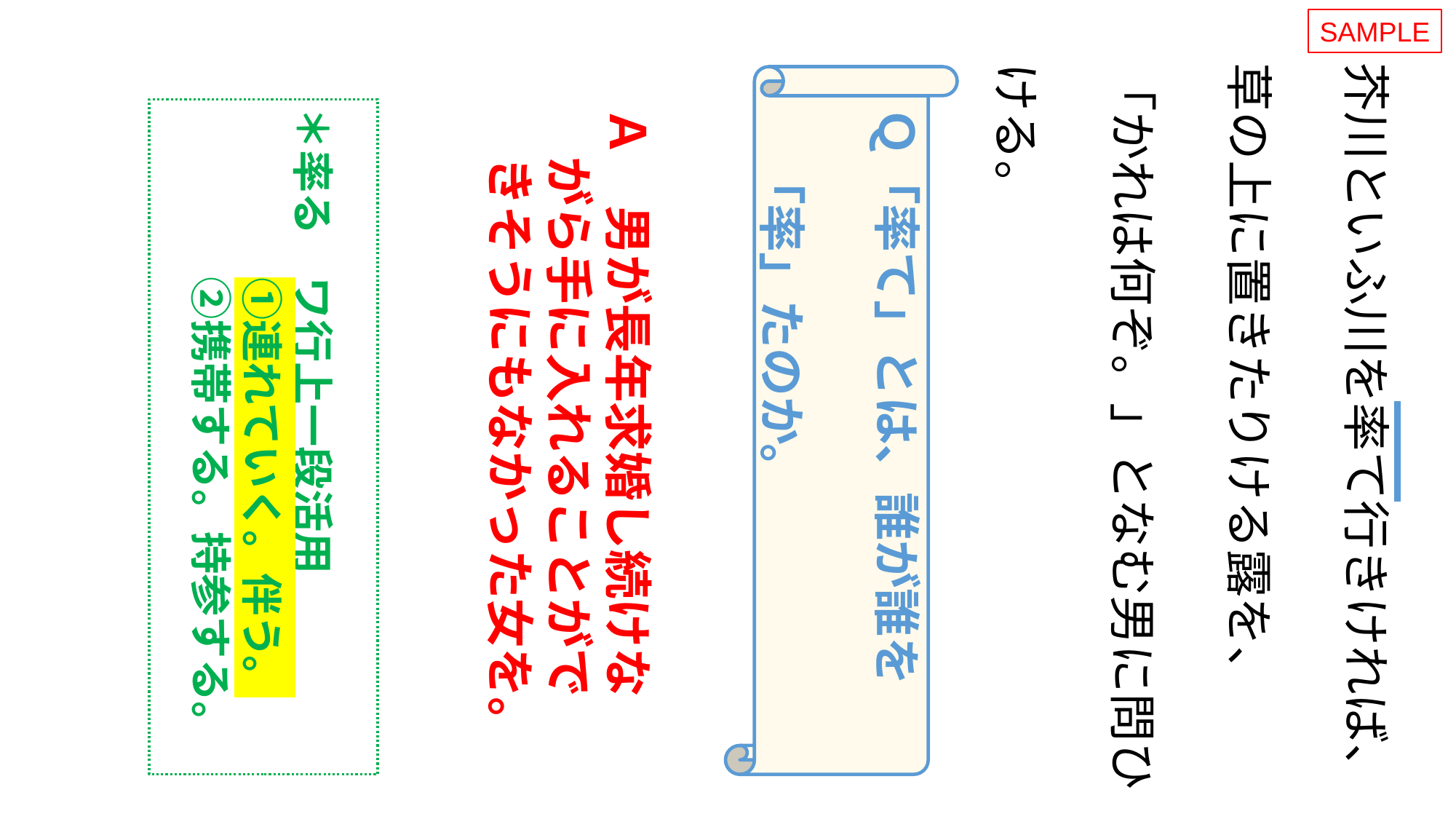

SAMPLE
芥川といふ川を率て行きければ、草の上に置きたりける露を、
「かれは何ぞ。」となむ男に問ひける。

Ｑ「率て」とは、誰が誰を
　「率」たのか。
＊率る　ワ行上一段活用
　　　　①連れていく。伴う。
　　　　②携帯する。持参する。
Ａ　男が長年求婚し続けな
　がら手に入れることがで
　きそうにもなかった女を。